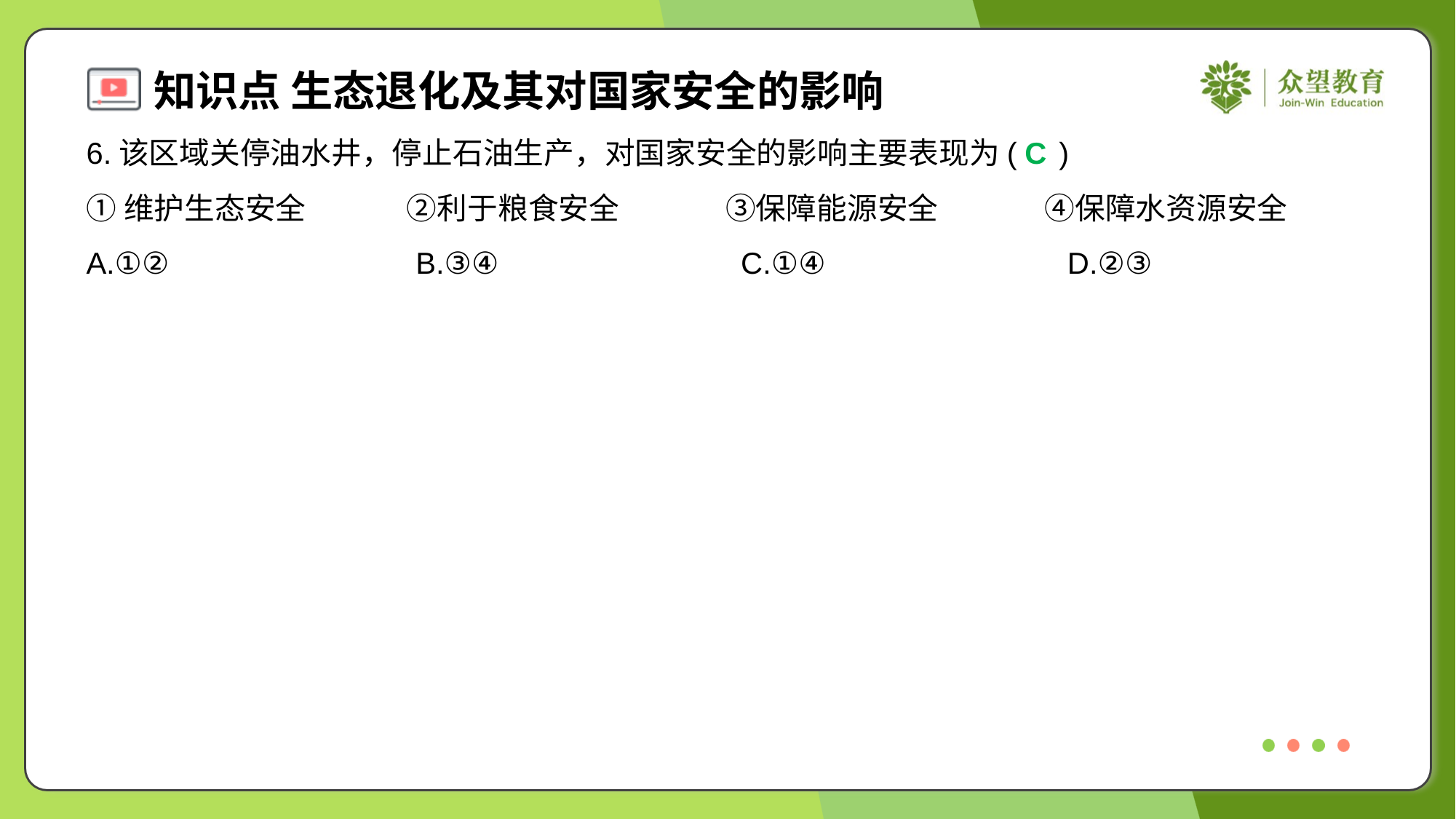

6.该区域关停油水井，停止石油生产，对国家安全的影响主要表现为(     )
C
①维护生态安全	②利于粮食安全	③保障能源安全	④保障水资源安全
A.①②	B.③④	C.①④	D.②③